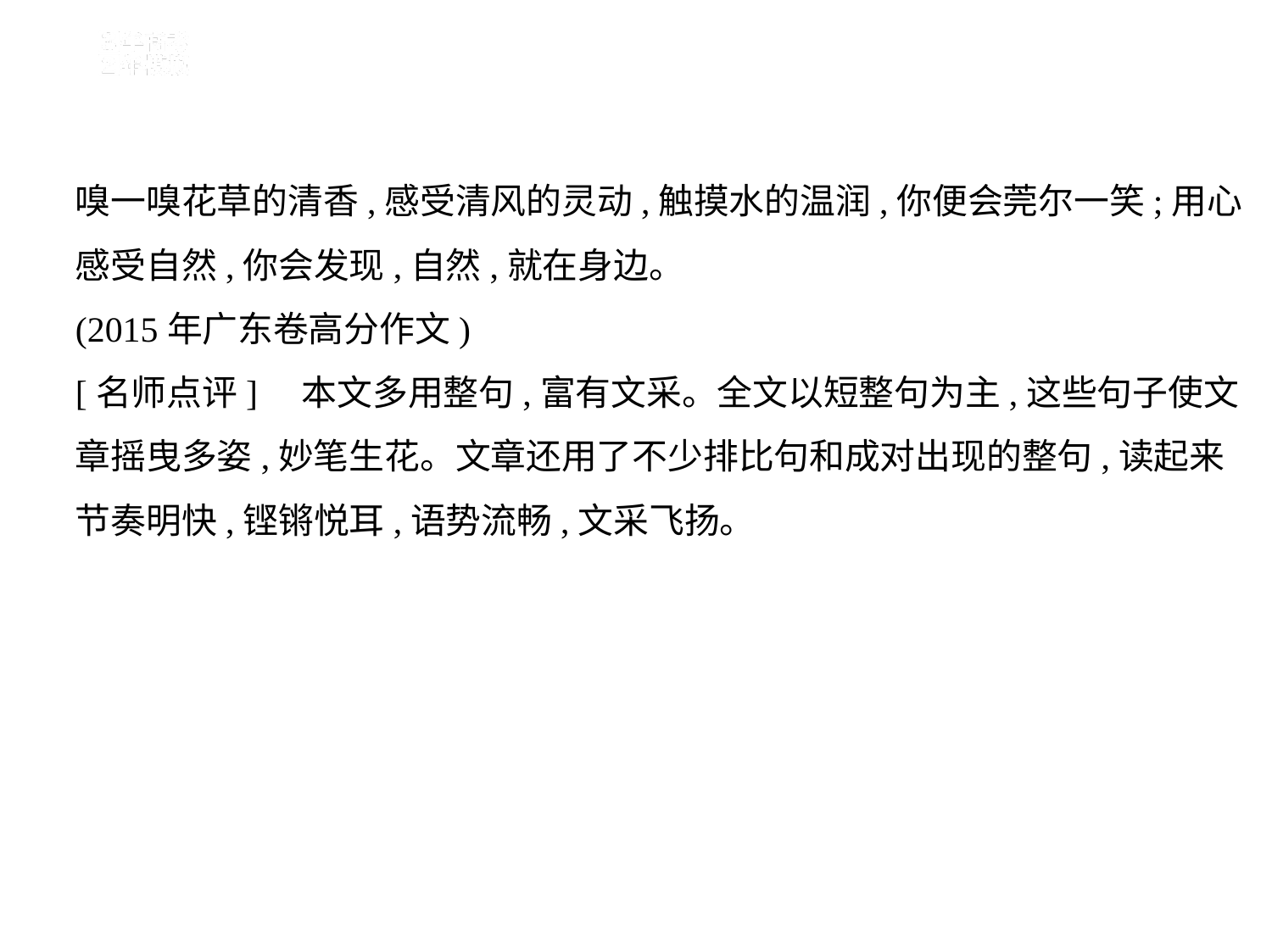

嗅一嗅花草的清香,感受清风的灵动,触摸水的温润,你便会莞尔一笑;用心
感受自然,你会发现,自然,就在身边。
(2015年广东卷高分作文)
[名师点评]　本文多用整句,富有文采。全文以短整句为主,这些句子使文
章摇曳多姿,妙笔生花。文章还用了不少排比句和成对出现的整句,读起来
节奏明快,铿锵悦耳,语势流畅,文采飞扬。